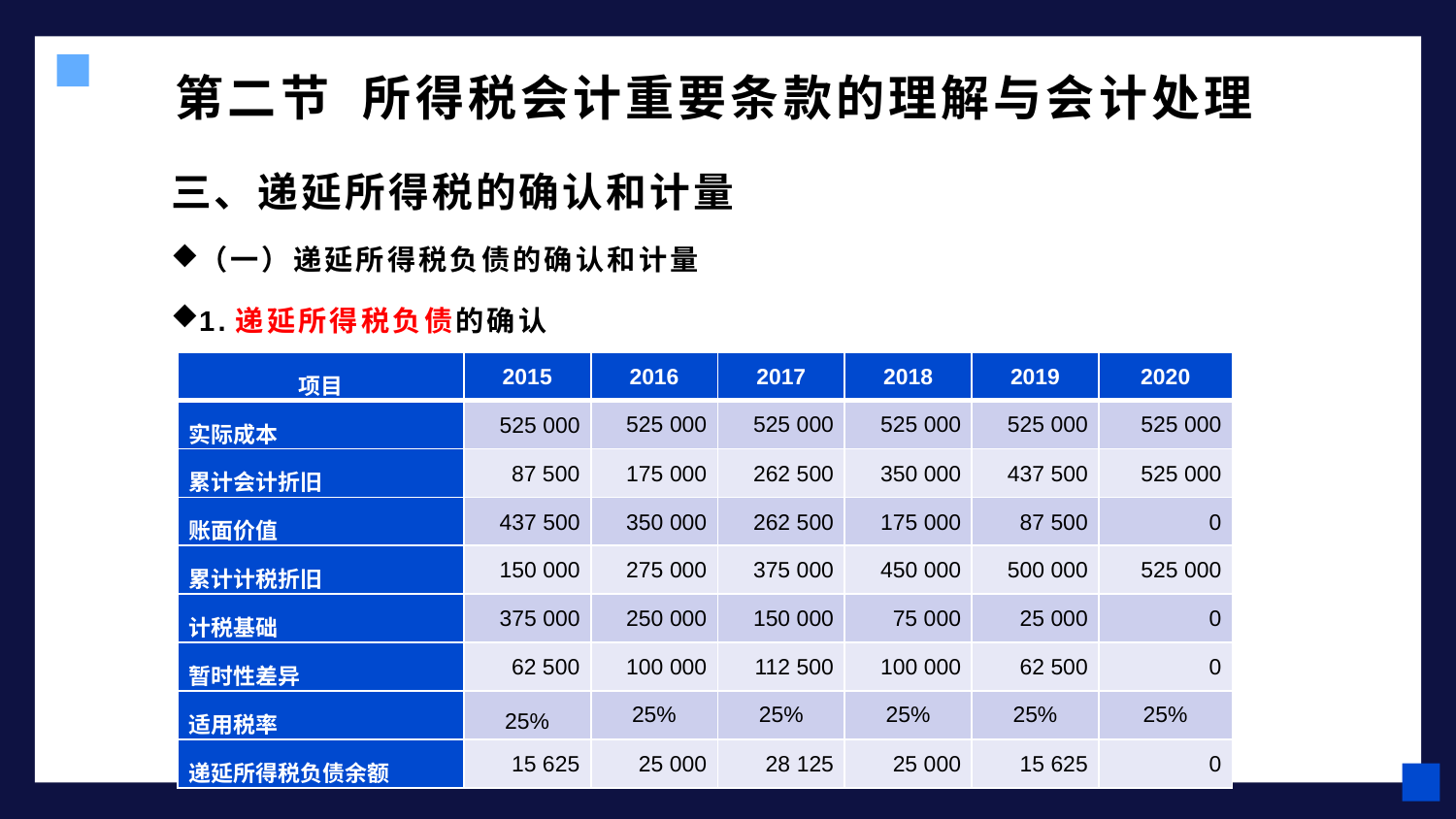

# 第二节  所得税会计重要条款的理解与会计处理
三、递延所得税的确认和计量
（一）递延所得税负债的确认和计量
1.递延所得税负债的确认

| 项目 | 2015 | 2016 | 2017 | 2018 | 2019 | 2020 |
| --- | --- | --- | --- | --- | --- | --- |
| 实际成本 | 525 000 | 525 000 | 525 000 | 525 000 | 525 000 | 525 000 |
| 累计会计折旧 | 87 500 | 175 000 | 262 500 | 350 000 | 437 500 | 525 000 |
| 账面价值 | 437 500 | 350 000 | 262 500 | 175 000 | 87 500 | 0 |
| 累计计税折旧 | 150 000 | 275 000 | 375 000 | 450 000 | 500 000 | 525 000 |
| 计税基础 | 375 000 | 250 000 | 150 000 | 75 000 | 25 000 | 0 |
| 暂时性差异 | 62 500 | 100 000 | 112 500 | 100 000 | 62 500 | 0 |
| 适用税率 | 25% | 25% | 25% | 25% | 25% | 25% |
| 递延所得税负债余额 | 15 625 | 25 000 | 28 125 | 25 000 | 15 625 | 0 |